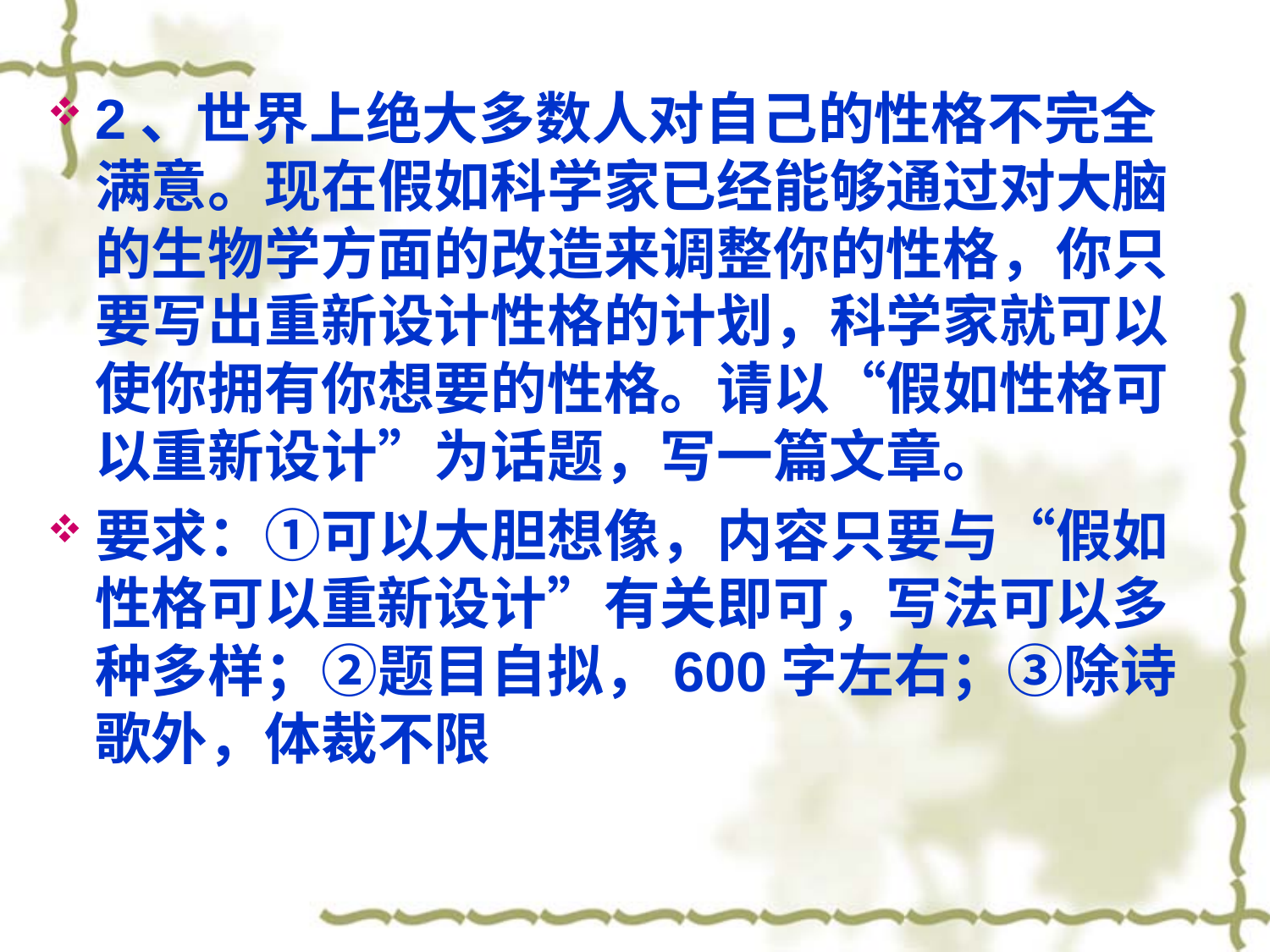

2、世界上绝大多数人对自己的性格不完全满意。现在假如科学家已经能够通过对大脑的生物学方面的改造来调整你的性格，你只要写出重新设计性格的计划，科学家就可以使你拥有你想要的性格。请以“假如性格可以重新设计”为话题，写一篇文章。
要求：①可以大胆想像，内容只要与“假如性格可以重新设计”有关即可，写法可以多种多样；②题目自拟，600字左右；③除诗歌外，体裁不限
210